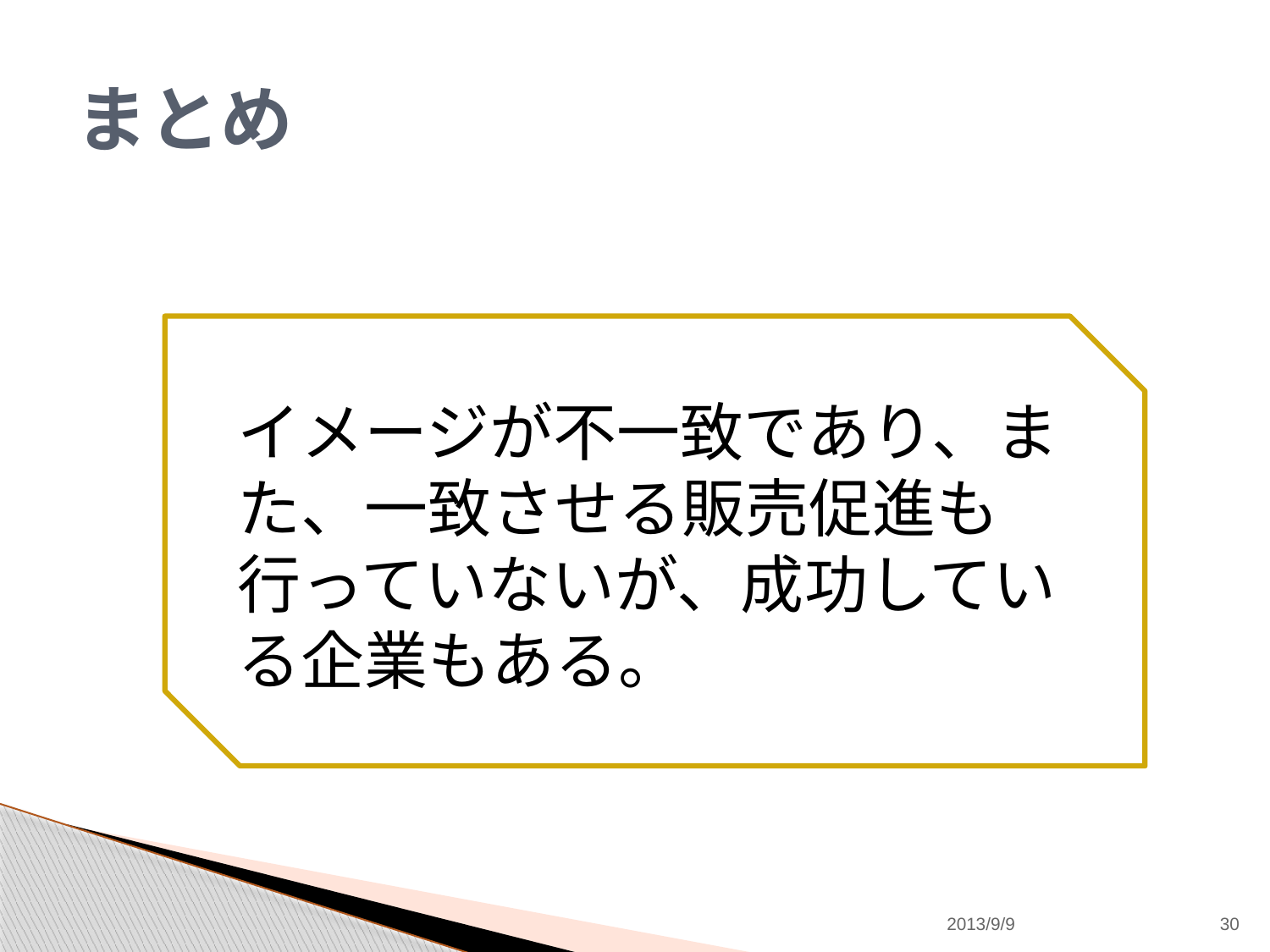

# まとめ

イメージが不一致であり、また、一致させる販売促進も行っていないが、成功している企業もある。
2013/9/9
30